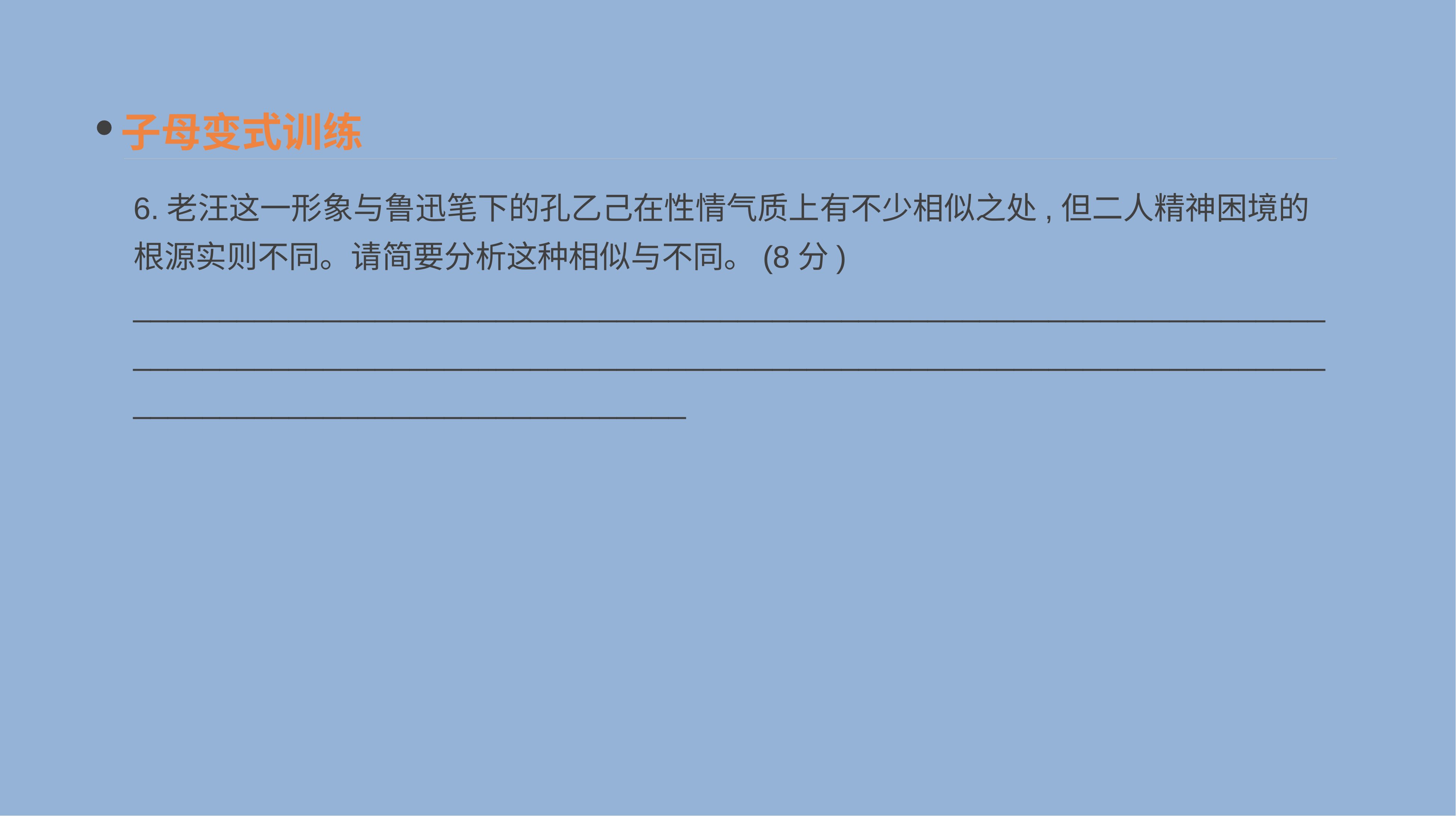

子母变式训练

6.老汪这一形象与鲁迅笔下的孔乙己在性情气质上有不少相似之处,但二人精神困境的根源实则不同。请简要分析这种相似与不同。(8分)
__________________________________________________________________________________________________________________________________________________________________________